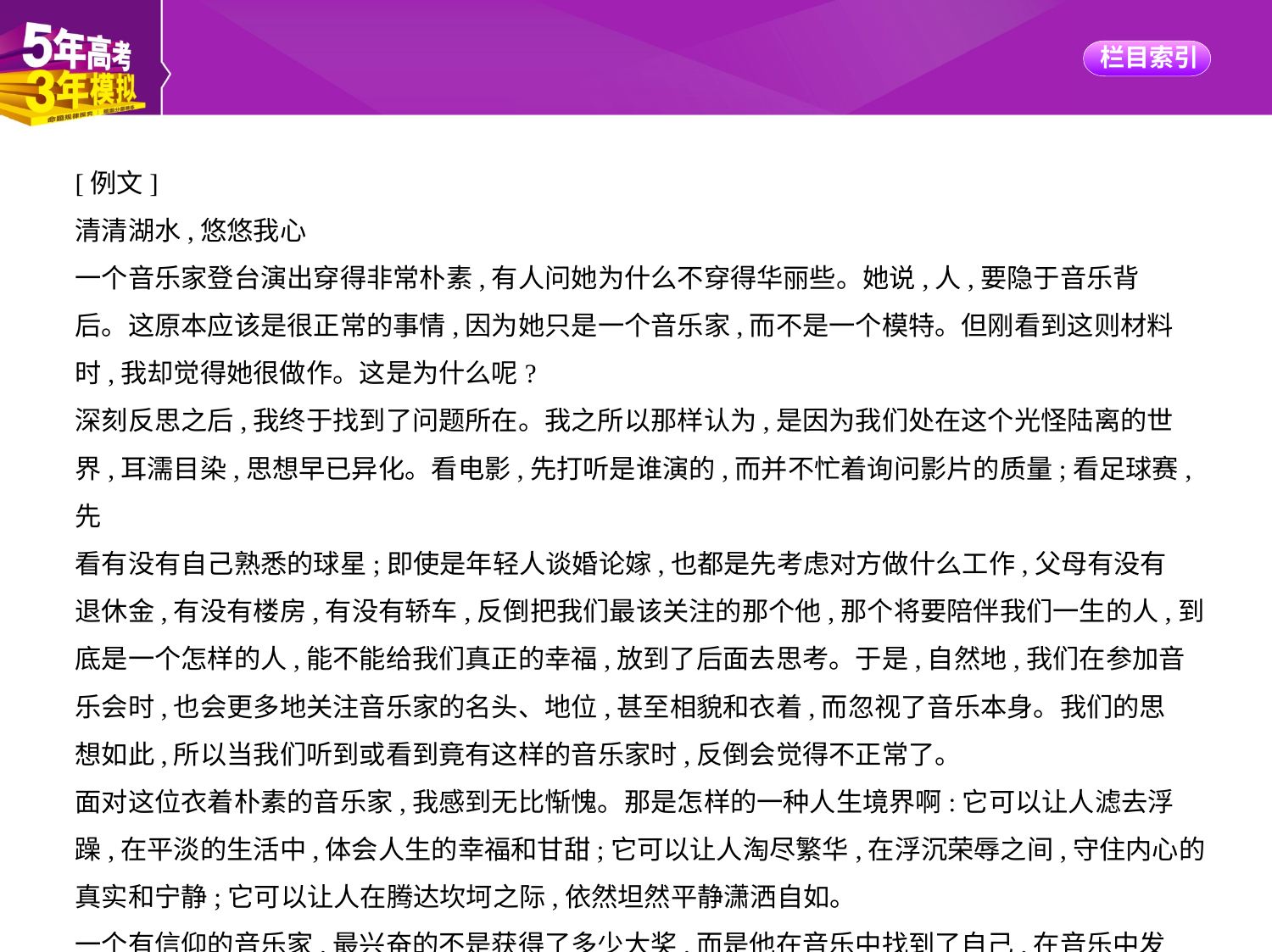

[例文]
清清湖水,悠悠我心
一个音乐家登台演出穿得非常朴素,有人问她为什么不穿得华丽些。她说,人,要隐于音乐背
后。这原本应该是很正常的事情,因为她只是一个音乐家,而不是一个模特。但刚看到这则材料
时,我却觉得她很做作。这是为什么呢?
深刻反思之后,我终于找到了问题所在。我之所以那样认为,是因为我们处在这个光怪陆离的世
界,耳濡目染,思想早已异化。看电影,先打听是谁演的,而并不忙着询问影片的质量;看足球赛,先
看有没有自己熟悉的球星;即使是年轻人谈婚论嫁,也都是先考虑对方做什么工作,父母有没有
退休金,有没有楼房,有没有轿车,反倒把我们最该关注的那个他,那个将要陪伴我们一生的人,到
底是一个怎样的人,能不能给我们真正的幸福,放到了后面去思考。于是,自然地,我们在参加音
乐会时,也会更多地关注音乐家的名头、地位,甚至相貌和衣着,而忽视了音乐本身。我们的思
想如此,所以当我们听到或看到竟有这样的音乐家时,反倒会觉得不正常了。
面对这位衣着朴素的音乐家,我感到无比惭愧。那是怎样的一种人生境界啊:它可以让人滤去浮
躁,在平淡的生活中,体会人生的幸福和甘甜;它可以让人淘尽繁华,在浮沉荣辱之间,守住内心的
真实和宁静;它可以让人在腾达坎坷之际,依然坦然平静潇洒自如。
一个有信仰的音乐家,最兴奋的不是获得了多少大奖,而是他在音乐中找到了自己,在音乐中发